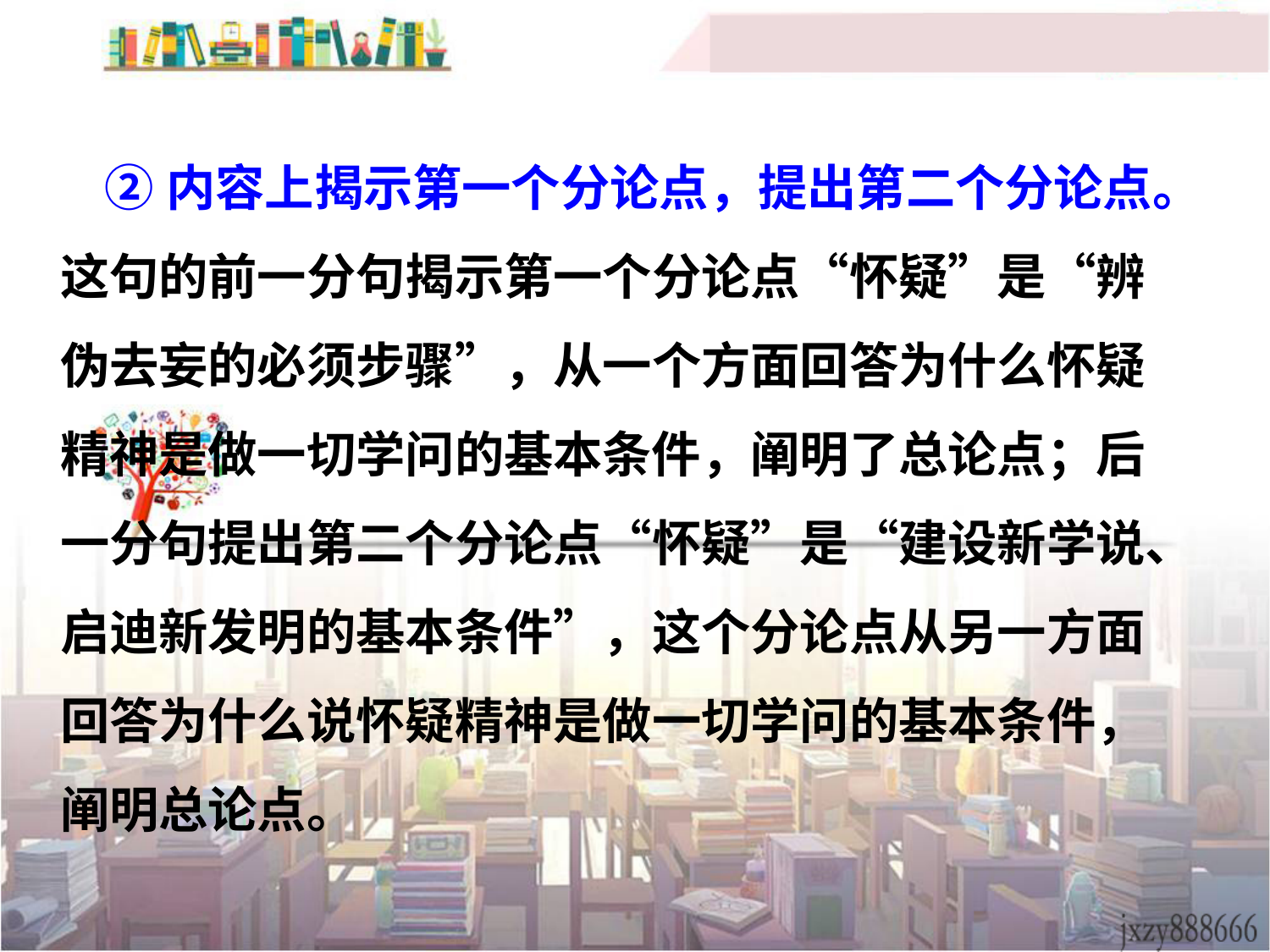

②内容上揭示第一个分论点，提出第二个分论点。这句的前一分句揭示第一个分论点“怀疑”是“辨伪去妄的必须步骤”，从一个方面回答为什么怀疑精神是做一切学问的基本条件，阐明了总论点；后一分句提出第二个分论点“怀疑”是“建设新学说、启迪新发明的基本条件”，这个分论点从另一方面回答为什么说怀疑精神是做一切学问的基本条件，阐明总论点。